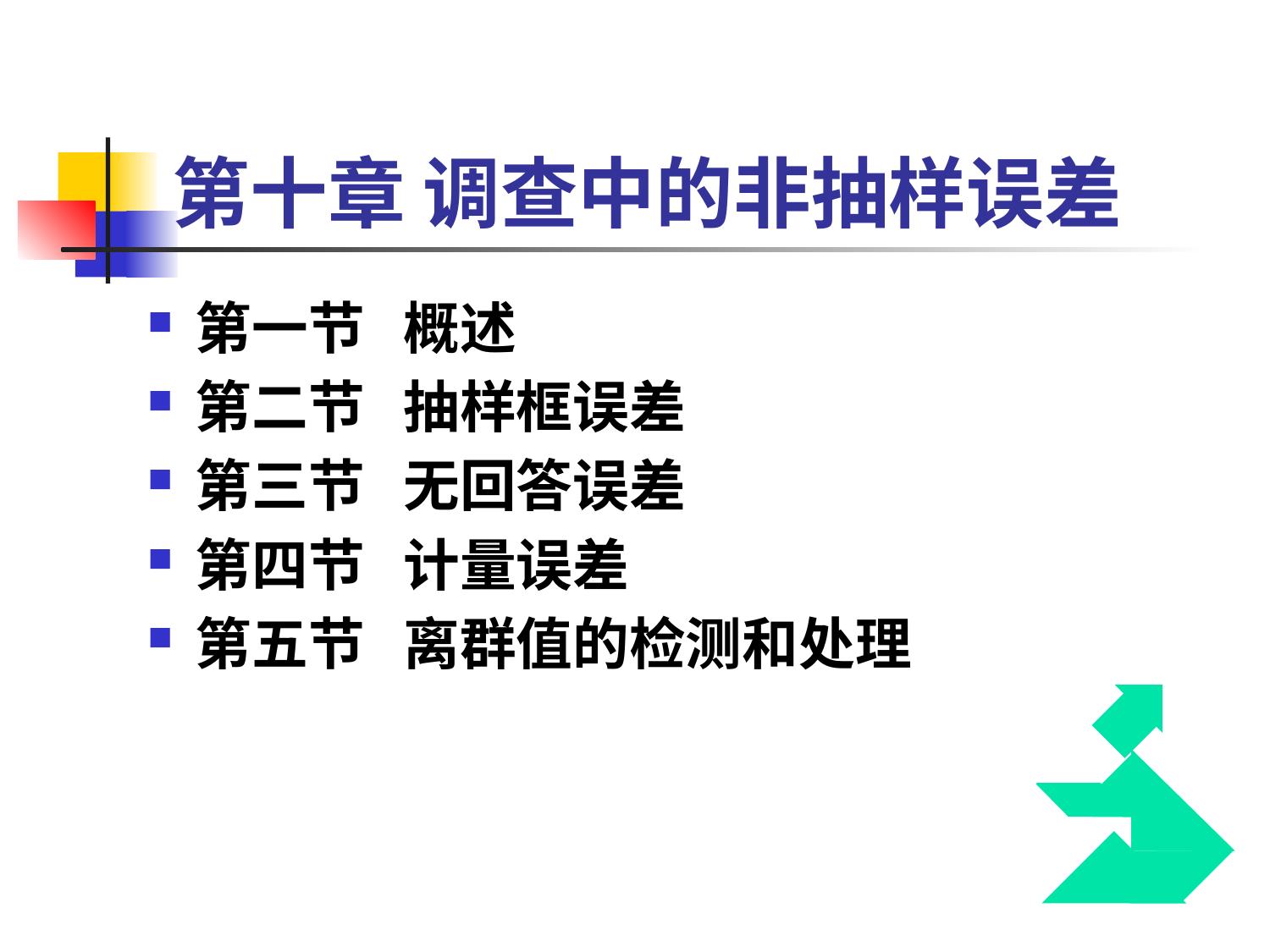

# 第十章 调查中的非抽样误差
第一节   概述
第二节   抽样框误差
第三节   无回答误差
第四节   计量误差
第五节   离群值的检测和处理